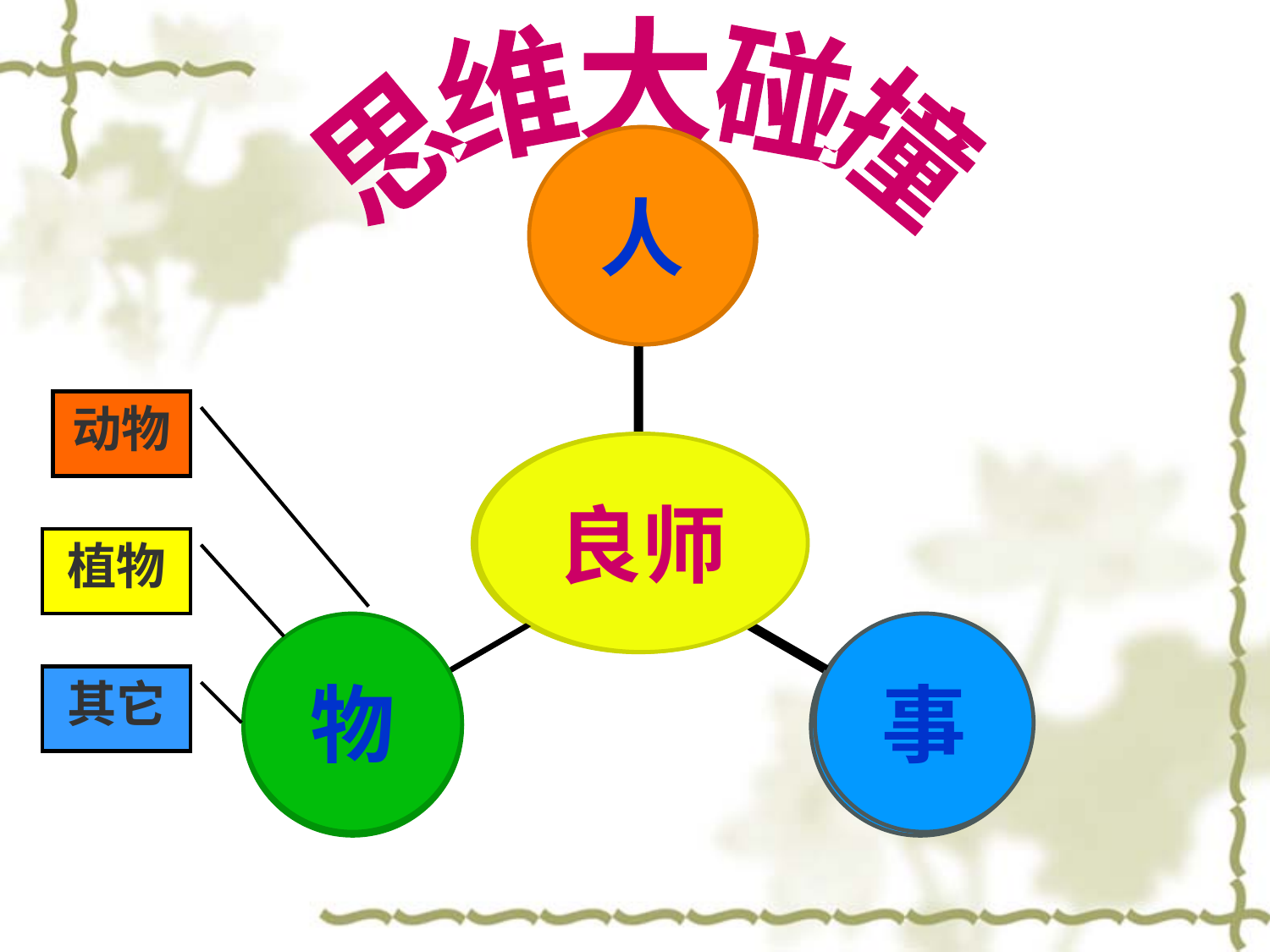

思维大碰撞

人

良师
物
事

良师

动物
植物
其它